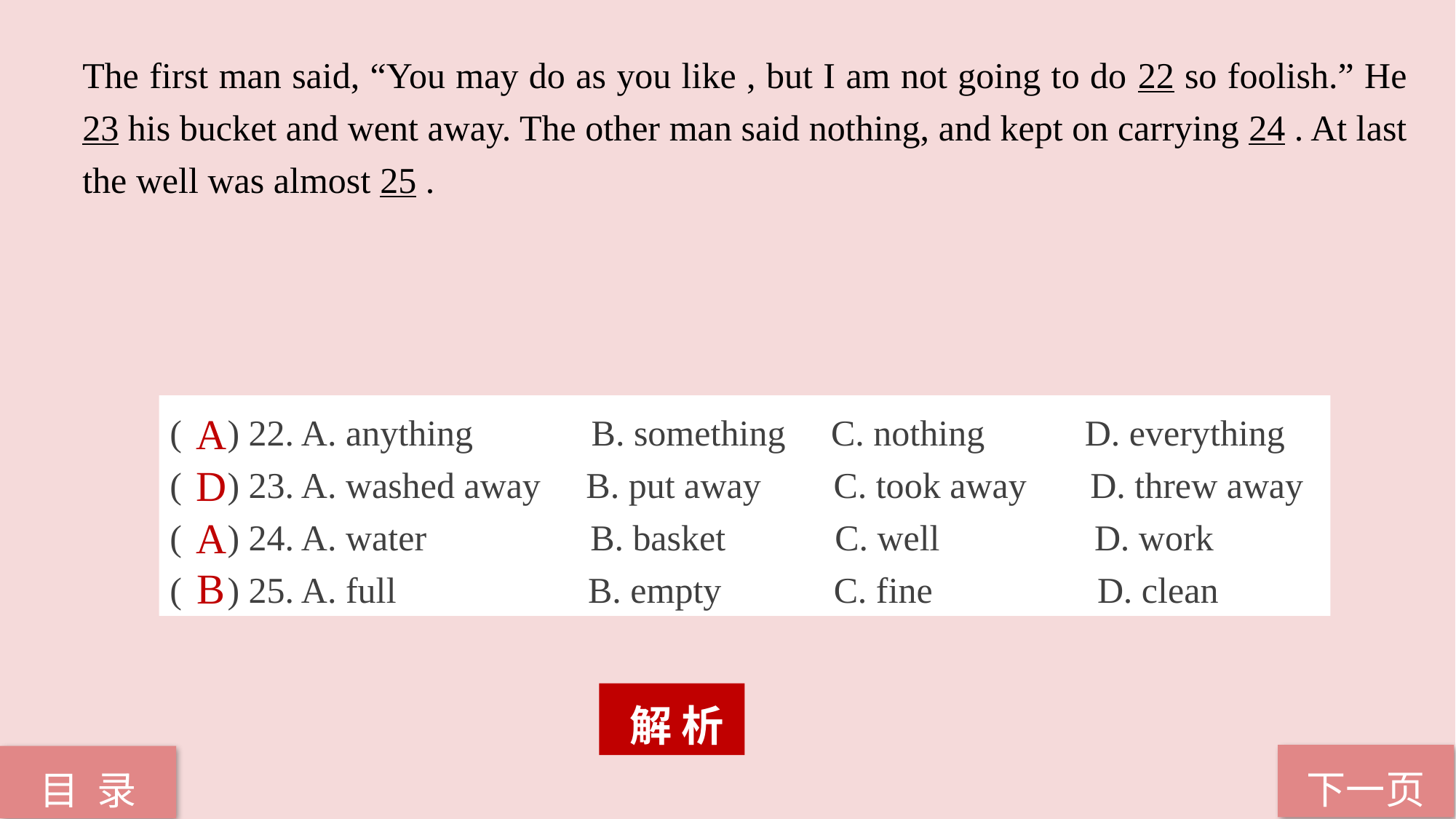

The first man said, “You may do as you like , but I am not going to do 22 so foolish.” He 23 his bucket and went away. The other man said nothing, and kept on carrying 24 . At last the well was almost 25 .
(     ) 22. A. anything             B. something     C. nothing           D. everything
(     ) 23. A. washed away     B. put away        C. took away       D. threw away
(     ) 24. A. water                  B. basket            C. well                 D. work
(     ) 25. A. full 	          B. empty 	 C. fine	                  D. clean
A
D
A
B
 解 析